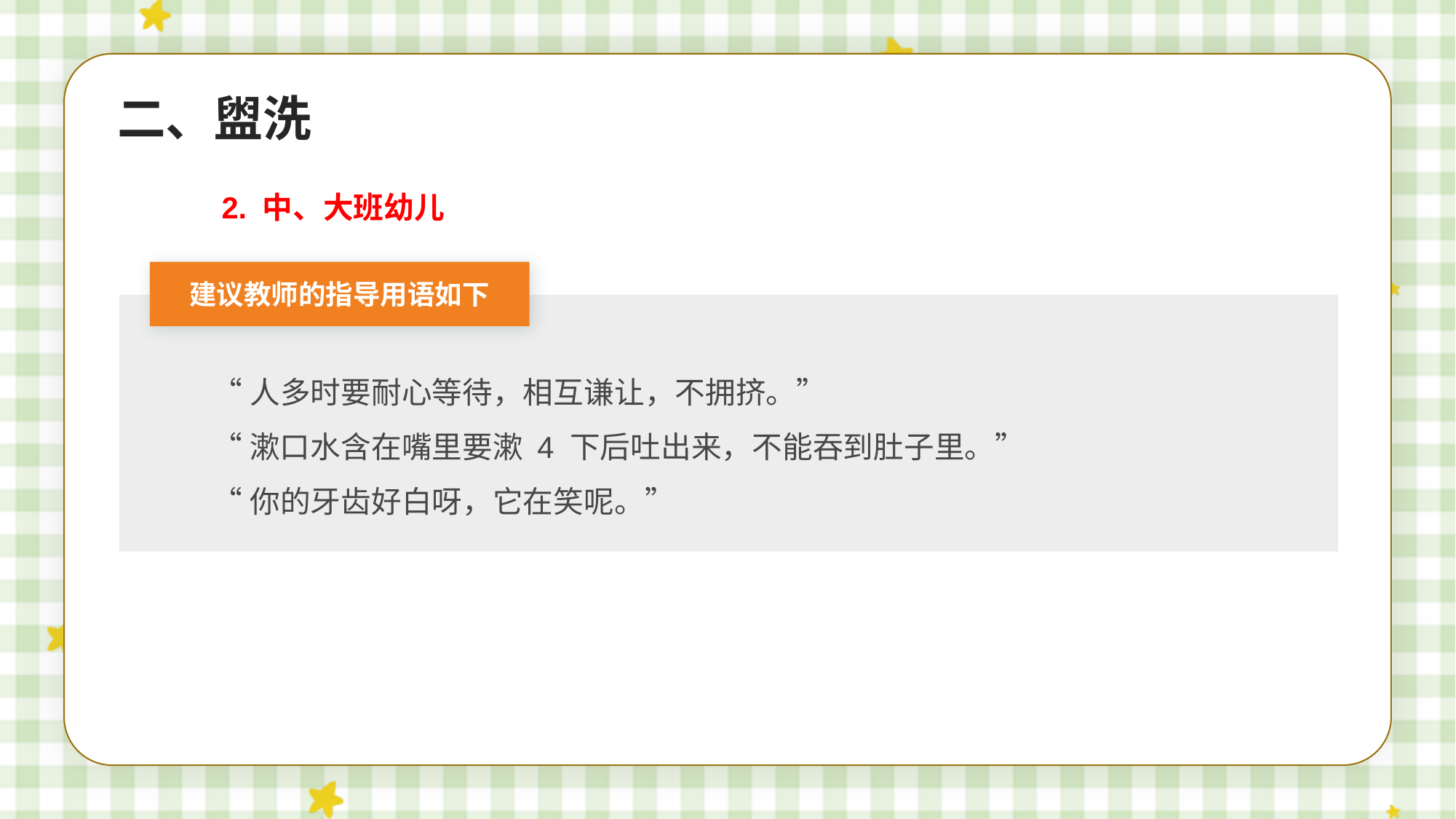

二、盥洗
2. 中、大班幼儿
建议教师的指导用语如下
“人多时要耐心等待，相互谦让，不拥挤。”
“漱口水含在嘴里要漱 4 下后吐出来，不能吞到肚子里。”
“你的牙齿好白呀，它在笑呢。”